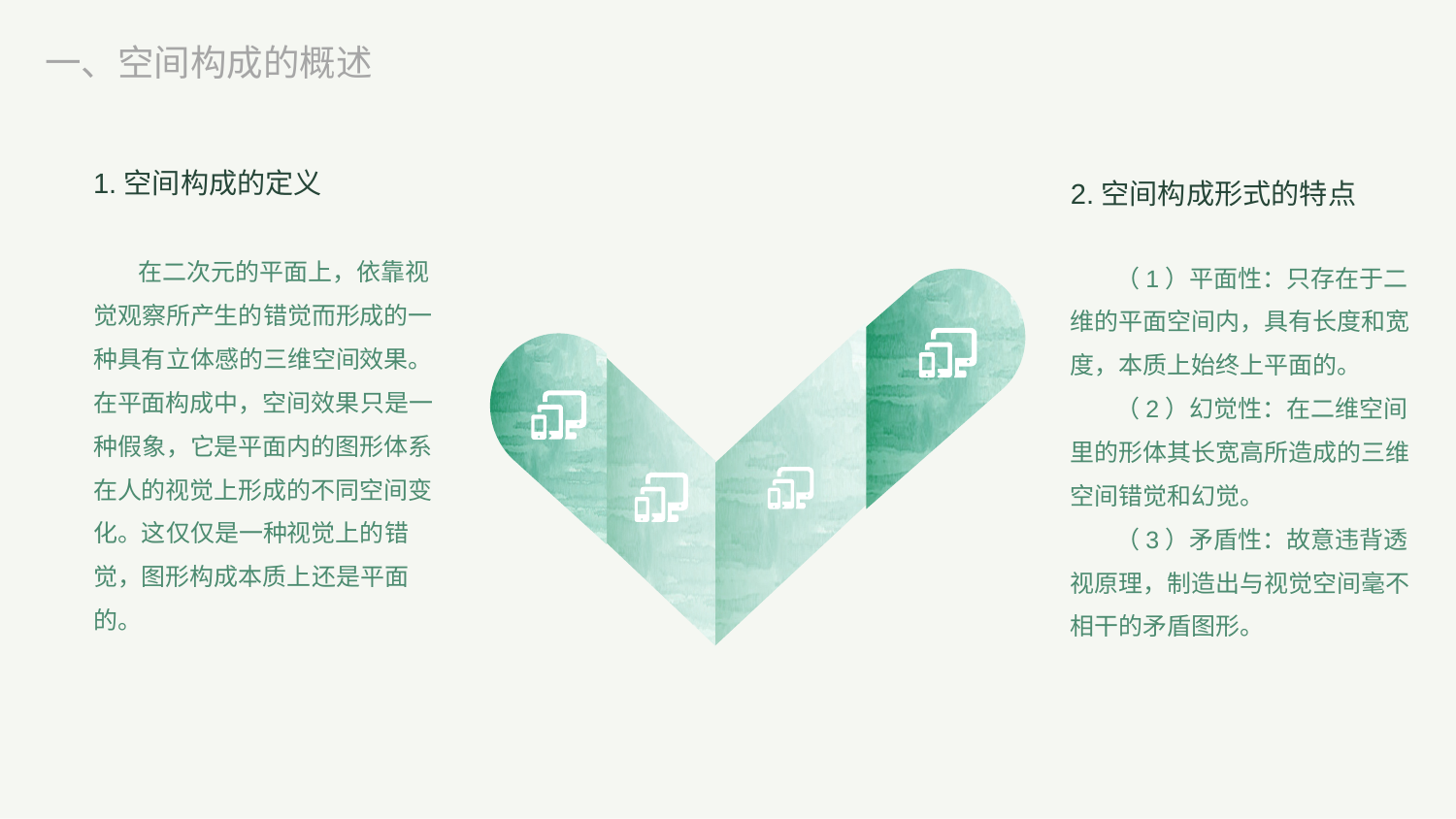

一、空间构成的概述
1.空间构成的定义

在二次元的平面上，依靠视觉观察所产生的错觉而形成的一种具有立体感的三维空间效果。在平面构成中，空间效果只是一种假象，它是平面内的图形体系在人的视觉上形成的不同空间变化。这仅仅是一种视觉上的错觉，图形构成本质上还是平面的。
2.空间构成形式的特点

（1）平面性：只存在于二维的平面空间内，具有长度和宽度，本质上始终上平面的。
（2）幻觉性：在二维空间里的形体其长宽高所造成的三维空间错觉和幻觉。
（3）矛盾性：故意违背透视原理，制造出与视觉空间毫不相干的矛盾图形。